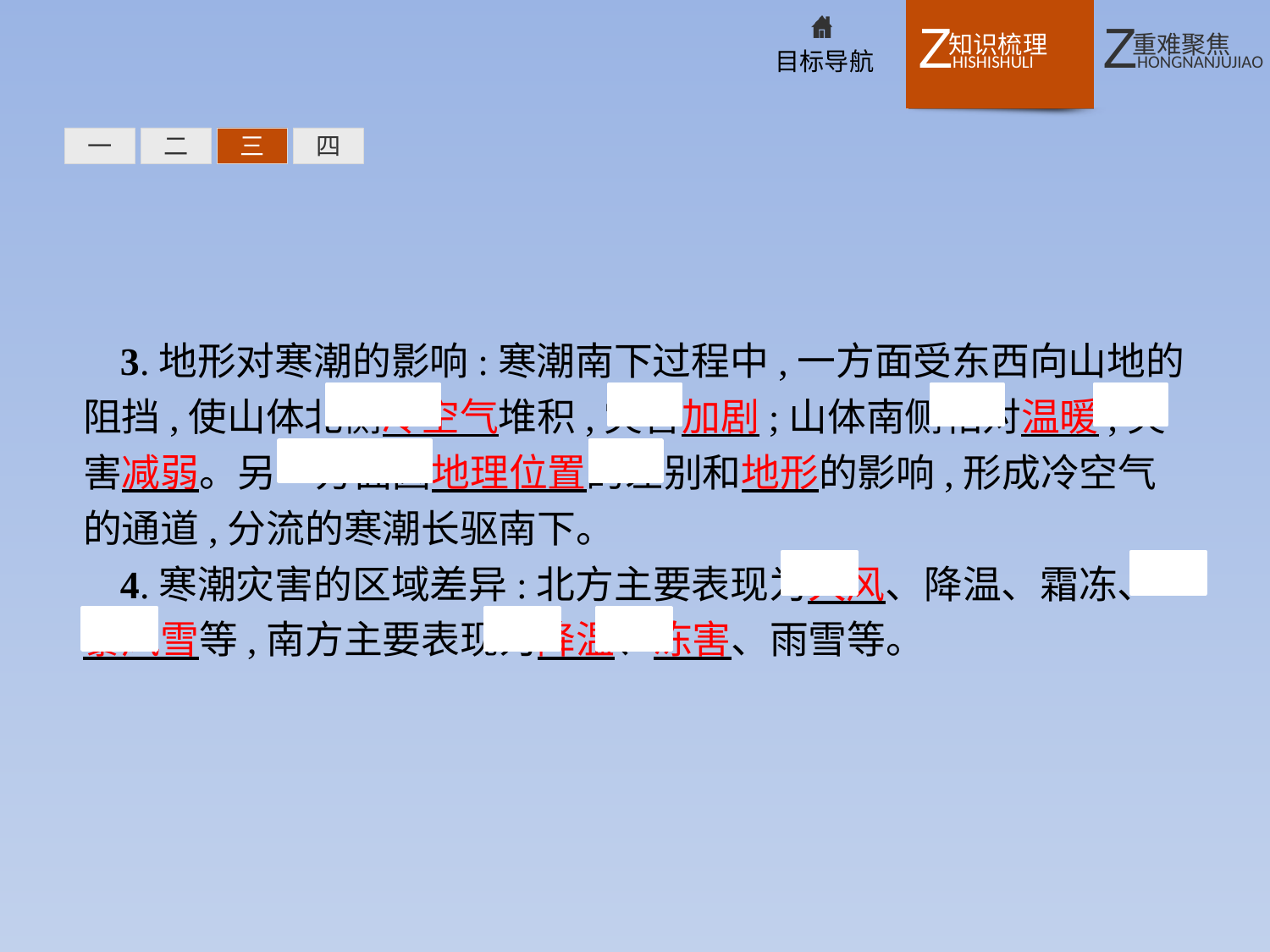

一
二
三
四
3.地形对寒潮的影响:寒潮南下过程中,一方面受东西向山地的阻挡,使山体北侧冷空气堆积,灾害加剧;山体南侧相对温暖,灾害减弱。另一方面因地理位置的差别和地形的影响,形成冷空气的通道,分流的寒潮长驱南下。
4.寒潮灾害的区域差异:北方主要表现为大风、降温、霜冻、暴风雪等,南方主要表现为降温、冻害、雨雪等。